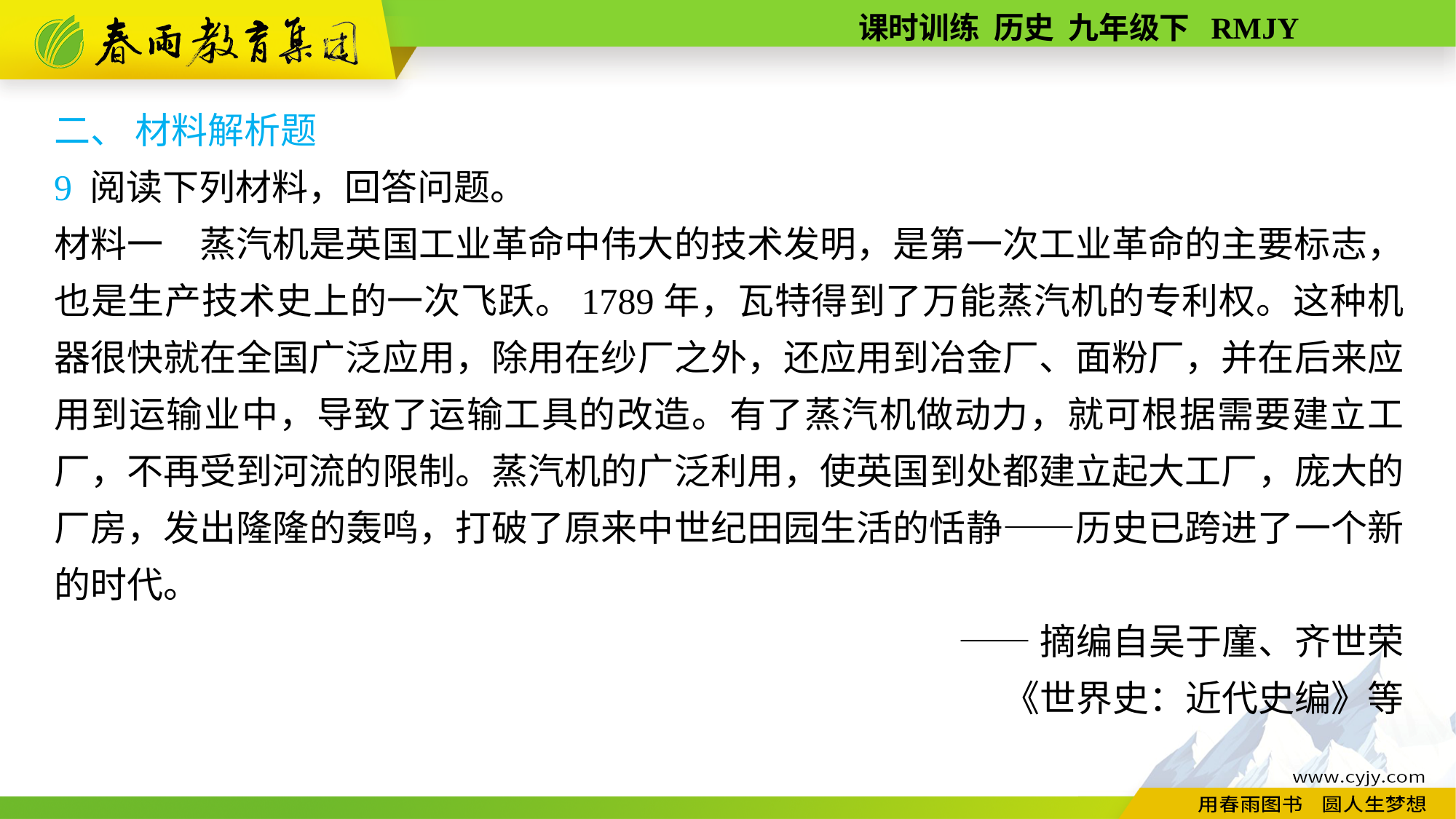

二、 材料解析题
9 阅读下列材料，回答问题。
材料一　蒸汽机是英国工业革命中伟大的技术发明，是第一次工业革命的主要标志，也是生产技术史上的一次飞跃。1789年，瓦特得到了万能蒸汽机的专利权。这种机器很快就在全国广泛应用，除用在纱厂之外，还应用到冶金厂、面粉厂，并在后来应用到运输业中，导致了运输工具的改造。有了蒸汽机做动力，就可根据需要建立工厂，不再受到河流的限制。蒸汽机的广泛利用，使英国到处都建立起大工厂，庞大的厂房，发出隆隆的轰鸣，打破了原来中世纪田园生活的恬静——历史已跨进了一个新的时代。
——摘编自吴于廑、齐世荣
《世界史：近代史编》等